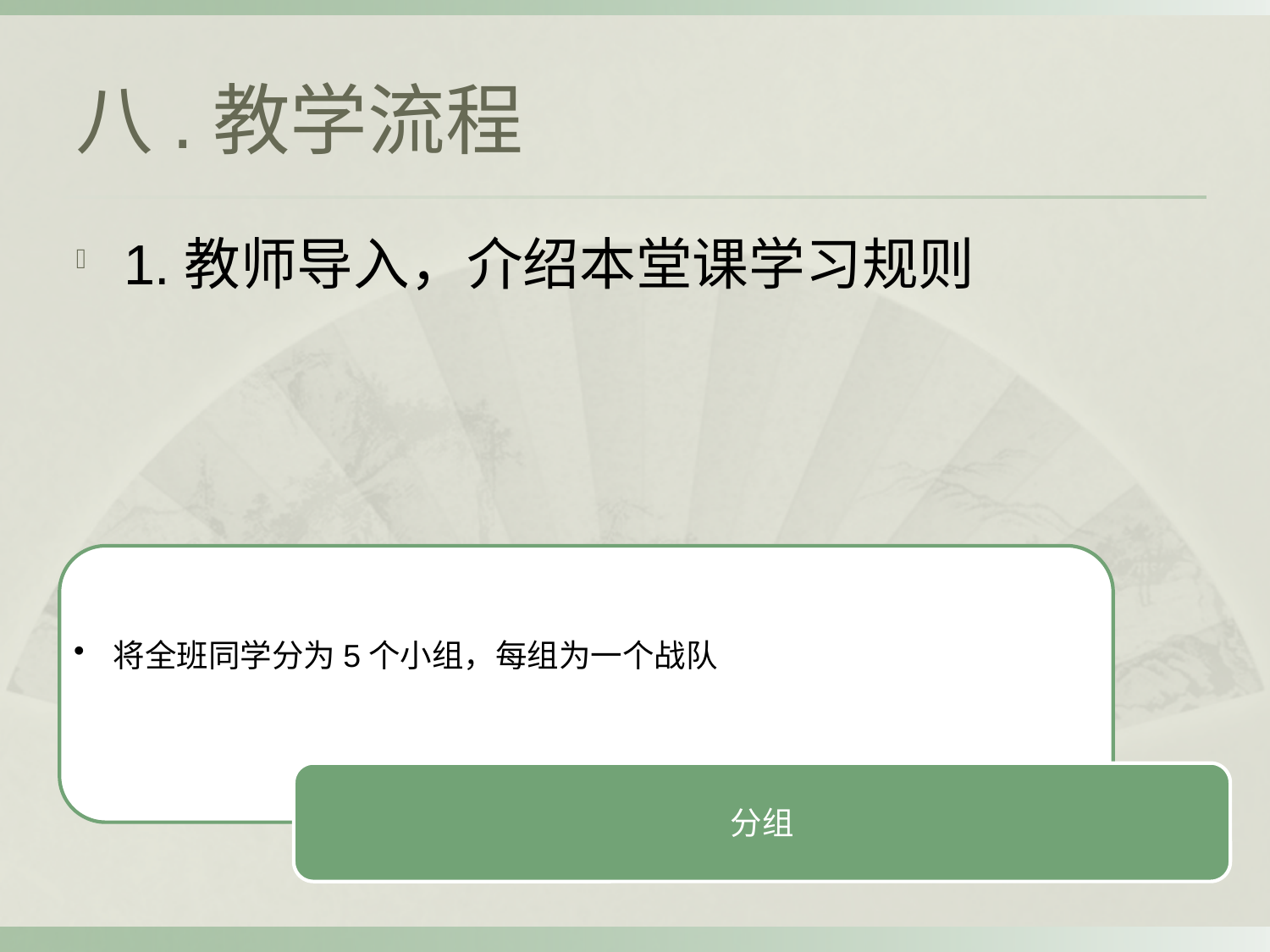

# 八.教学流程
1.教师导入，介绍本堂课学习规则

分组
将全班同学分为5个小组，每组为一个战队